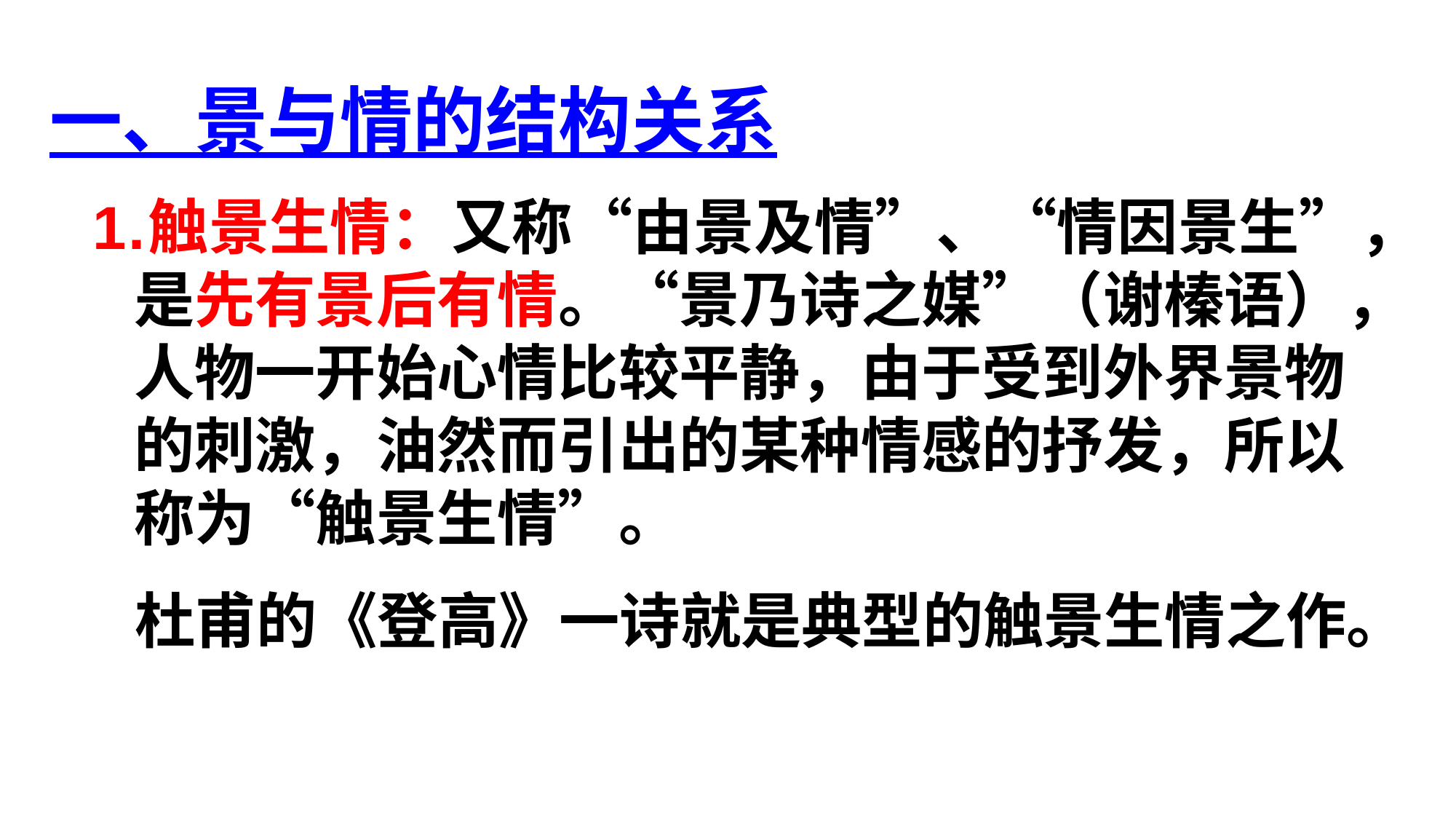

一、景与情的结构关系
触景生情：又称“由景及情”、“情因景生”，是先有景后有情。“景乃诗之媒”（谢榛语），人物一开始心情比较平静，由于受到外界景物的刺激，油然而引出的某种情感的抒发，所以称为“触景生情”。
  杜甫的《登高》一诗就是典型的触景生情之作。